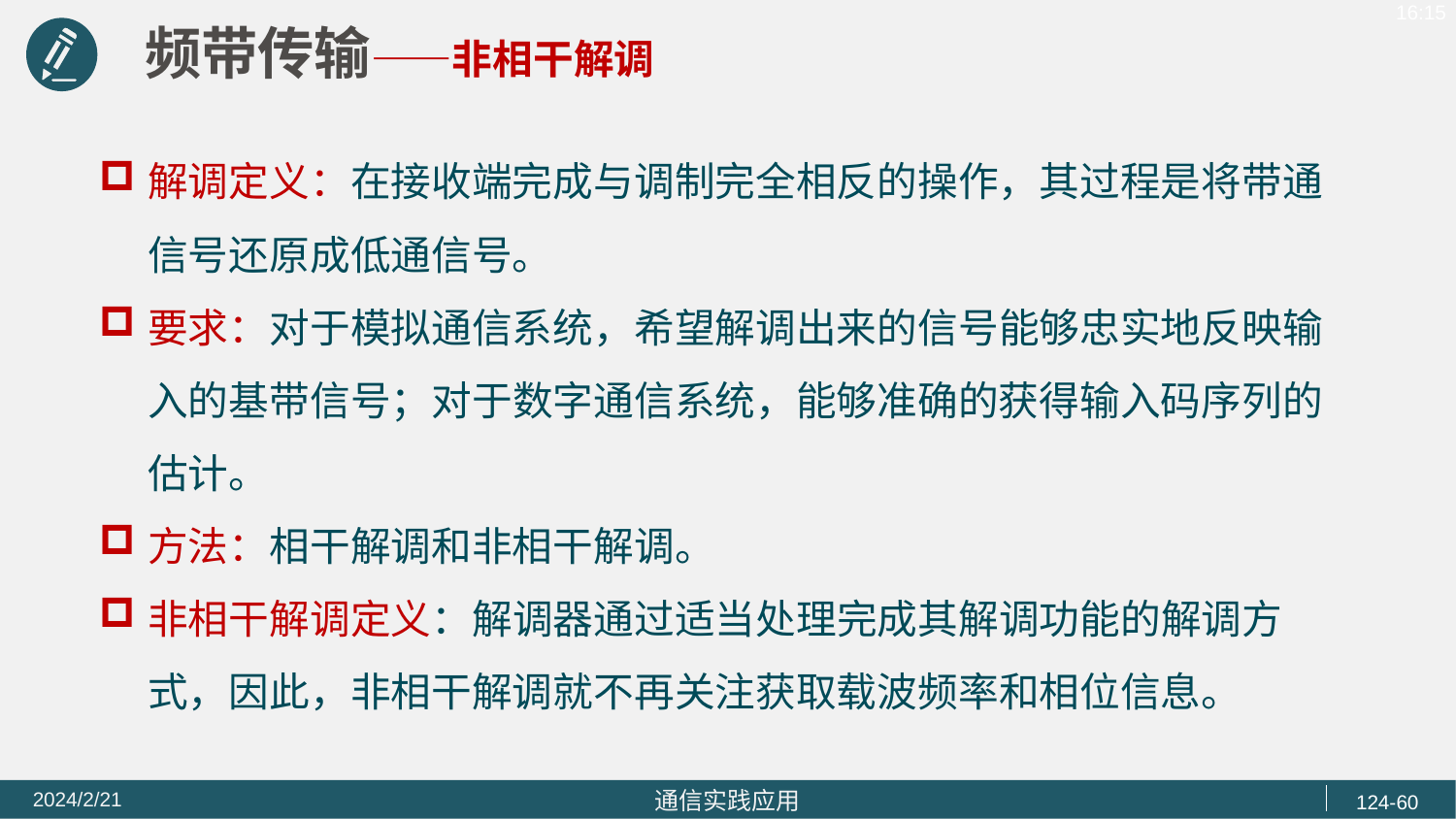

频带传输——非相干解调

解调定义：在接收端完成与调制完全相反的操作，其过程是将带通信号还原成低通信号。
要求：对于模拟通信系统，希望解调出来的信号能够忠实地反映输入的基带信号；对于数字通信系统，能够准确的获得输入码序列的估计。
方法：相干解调和非相干解调。
非相干解调定义：解调器通过适当处理完成其解调功能的解调方式，因此，非相干解调就不再关注获取载波频率和相位信息。